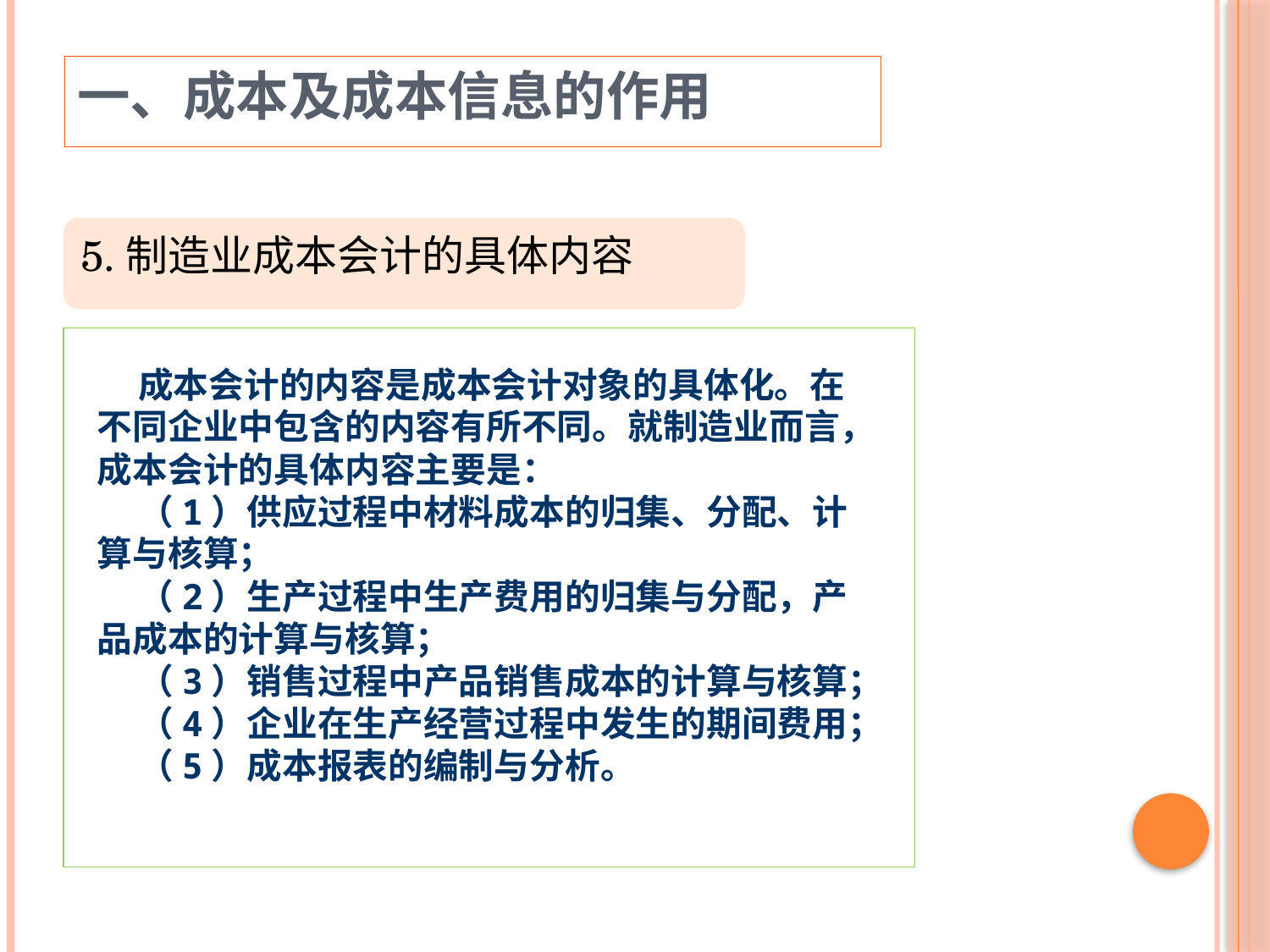

一、成本及成本信息的作用
5.制造业成本会计的具体内容

    成本会计的内容是成本会计对象的具体化。在不同企业中包含的内容有所不同。就制造业而言，
成本会计的具体内容主要是：
    （1）供应过程中材料成本的归集、分配、计算与核算；
    （2）生产过程中生产费用的归集与分配，产品成本的计算与核算；
    （3）销售过程中产品销售成本的计算与核算；
    （4）企业在生产经营过程中发生的期间费用；
    （5）成本报表的编制与分析。